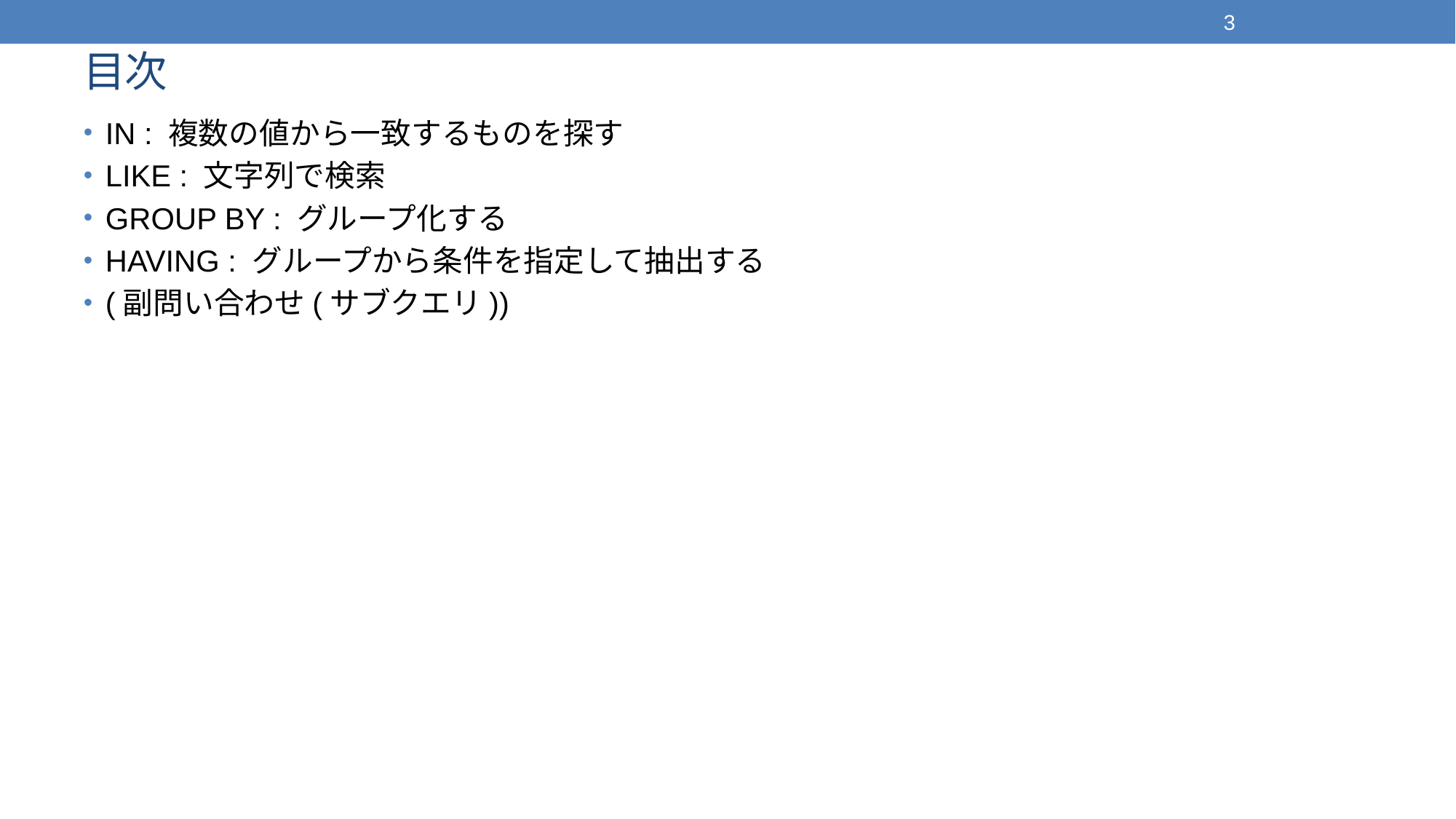

3
# 目次
IN : 複数の値から一致するものを探す
LIKE : 文字列で検索
GROUP BY : グループ化する
HAVING : グループから条件を指定して抽出する
(副問い合わせ(サブクエリ))